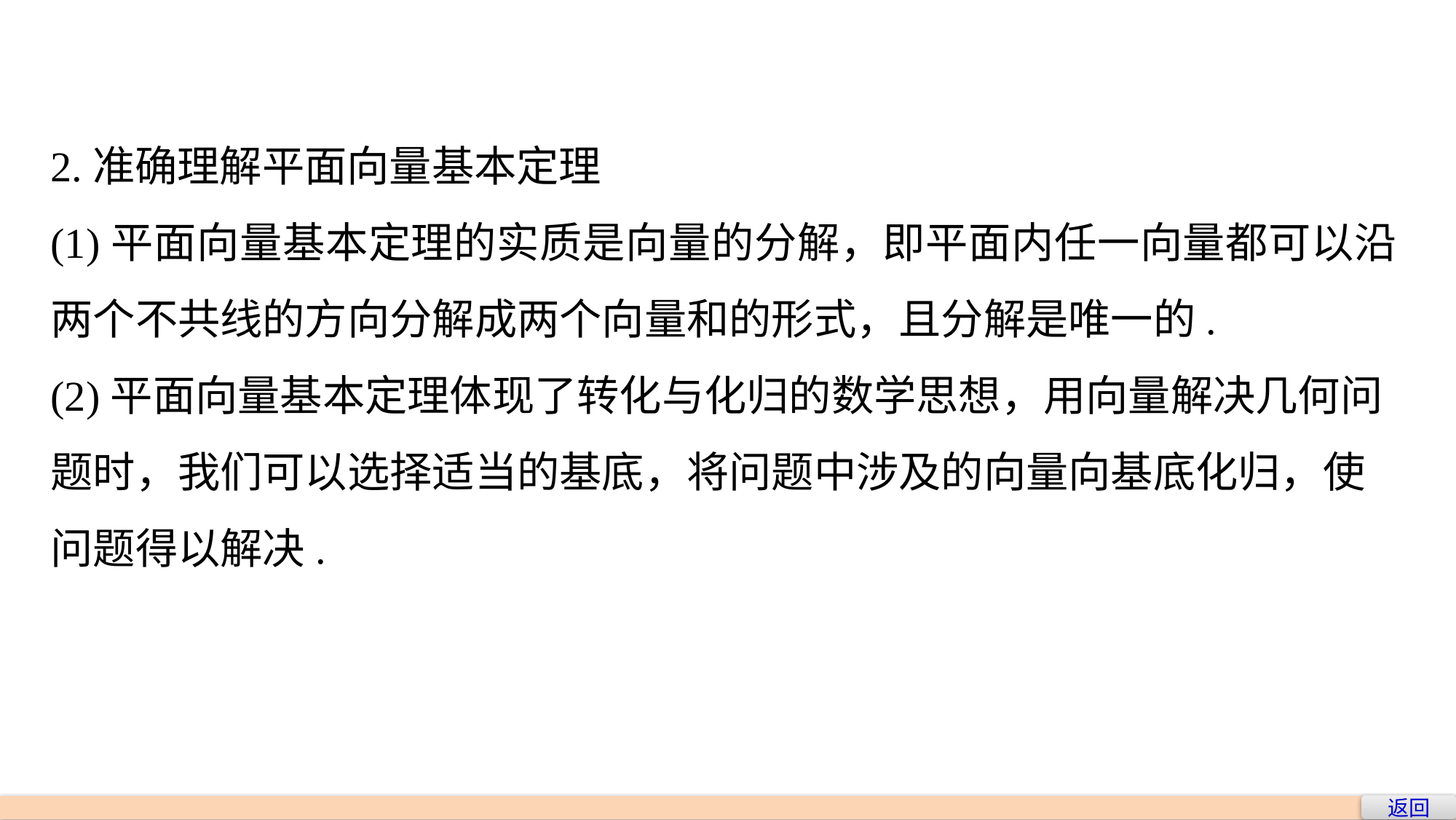

2.准确理解平面向量基本定理
(1)平面向量基本定理的实质是向量的分解，即平面内任一向量都可以沿两个不共线的方向分解成两个向量和的形式，且分解是唯一的.
(2)平面向量基本定理体现了转化与化归的数学思想，用向量解决几何问题时，我们可以选择适当的基底，将问题中涉及的向量向基底化归，使问题得以解决.
返回